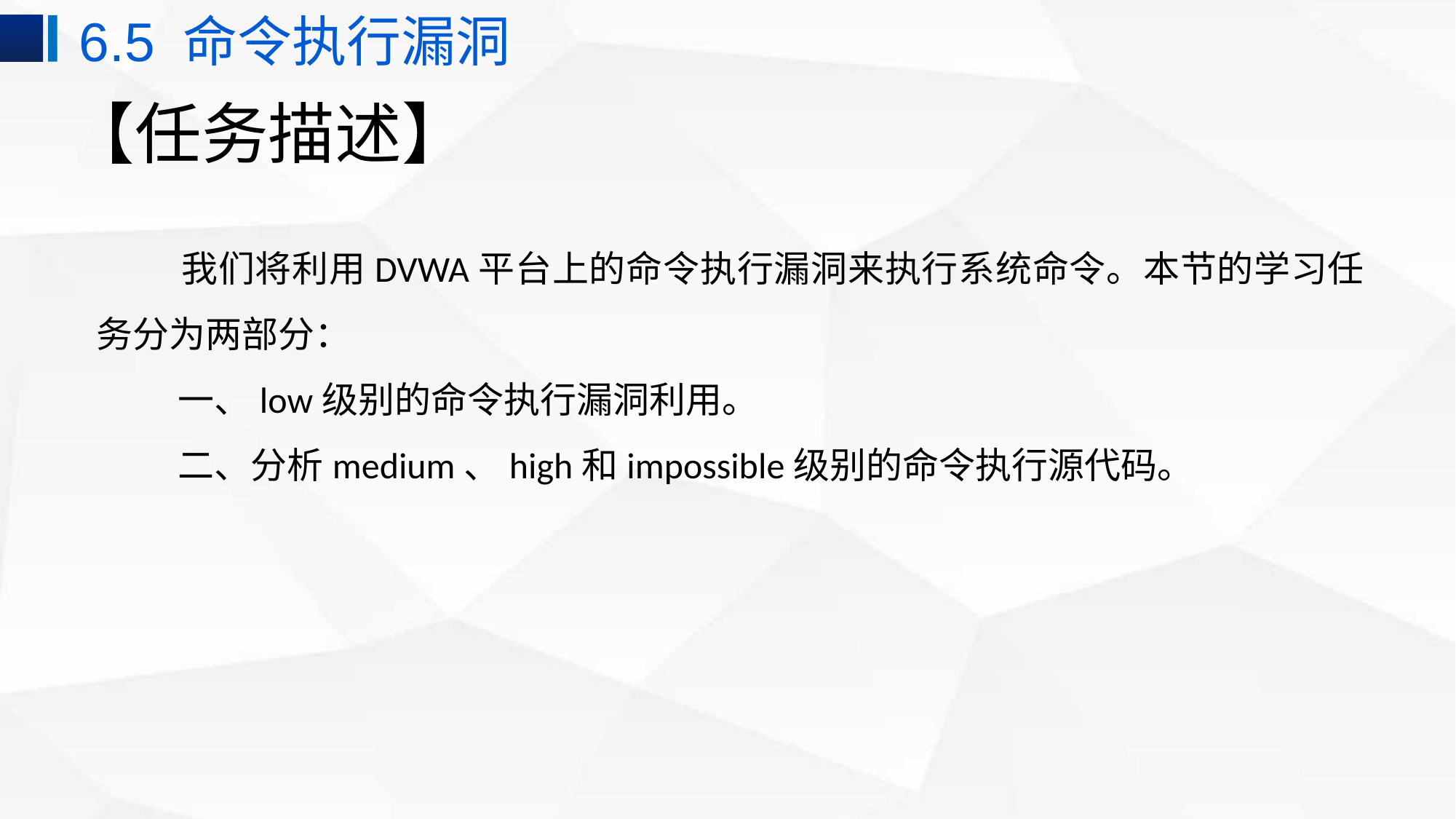

6.5 命令执行漏洞

# 【任务描述】
     我们将利用DVWA平台上的命令执行漏洞来执行系统命令。本节的学习任务分为两部分：
     一、low级别的命令执行漏洞利用。
     二、分析medium、high和impossible级别的命令执行源代码。